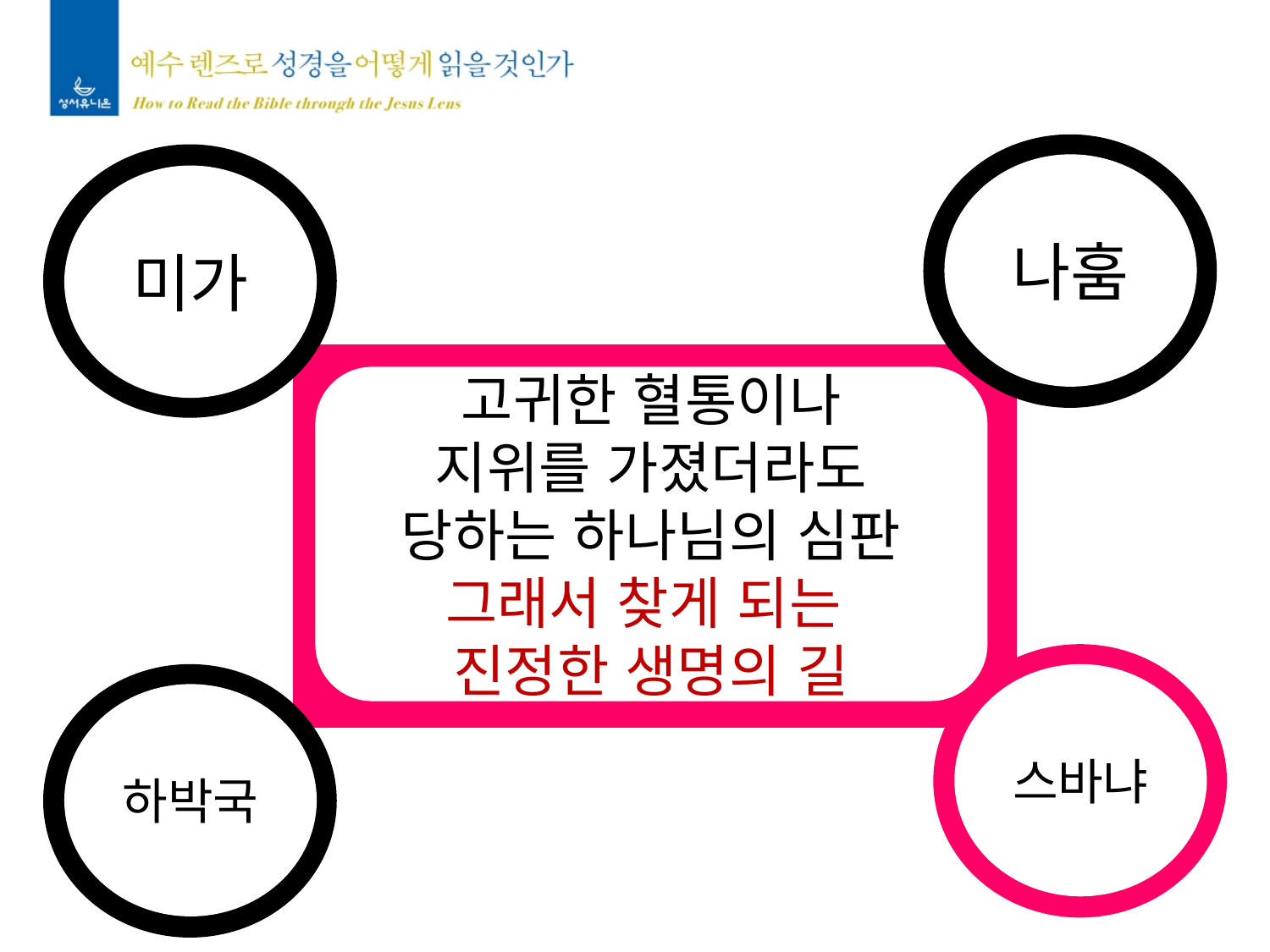

나훔
미가

고귀한 혈통이나
지위를 가졌더라도
당하는 하나님의 심판
그래서 찾게 되는
진정한 생명의 길

스바냐
하박국